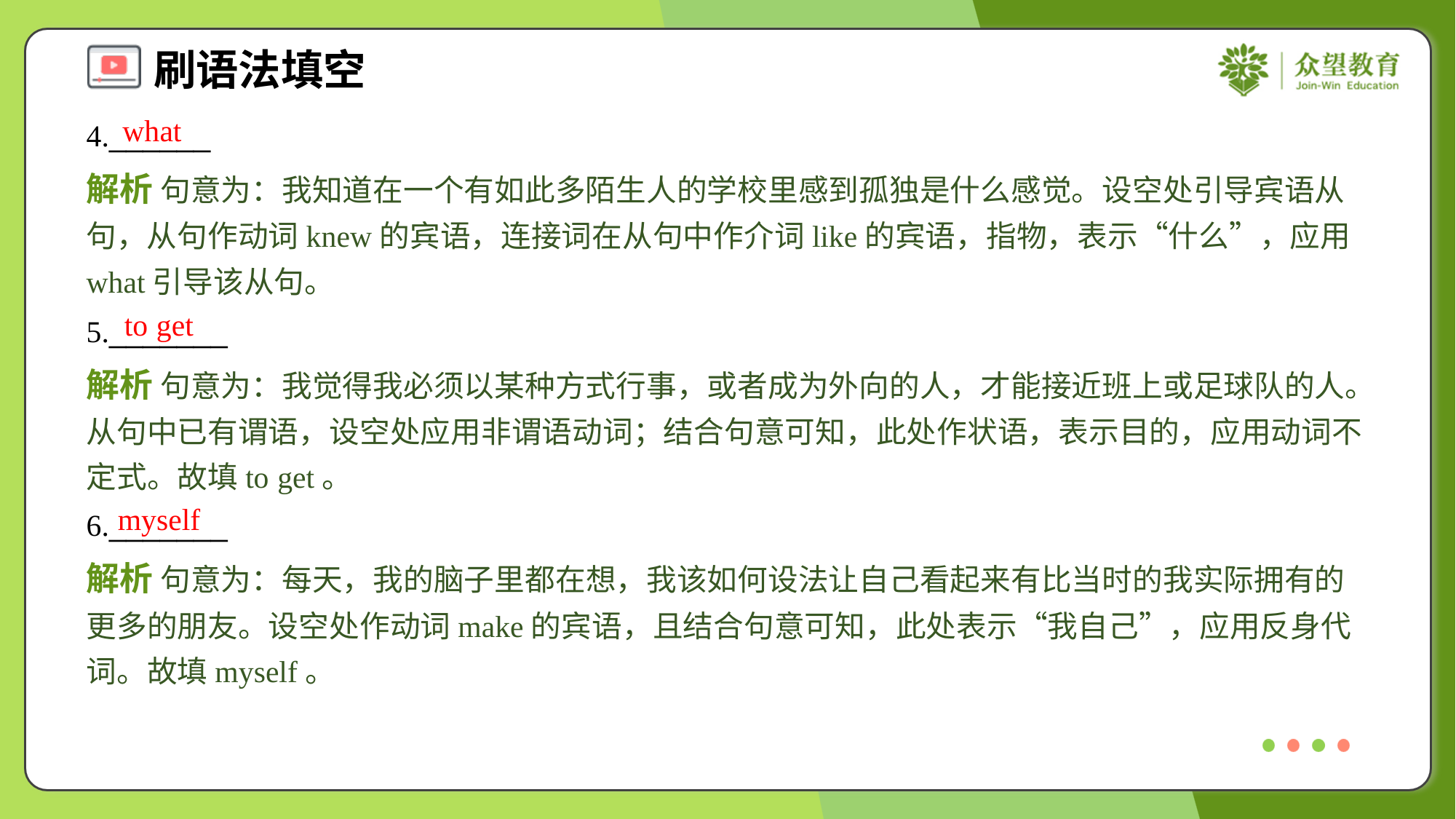

what
4.______
解析 句意为：我知道在一个有如此多陌生人的学校里感到孤独是什么感觉。设空处引导宾语从句，从句作动词knew的宾语，连接词在从句中作介词like的宾语，指物，表示“什么”，应用what引导该从句。
to get
5._______
解析 句意为：我觉得我必须以某种方式行事，或者成为外向的人，才能接近班上或足球队的人。从句中已有谓语，设空处应用非谓语动词；结合句意可知，此处作状语，表示目的，应用动词不定式。故填to get。
myself
6._______
解析 句意为：每天，我的脑子里都在想，我该如何设法让自己看起来有比当时的我实际拥有的更多的朋友。设空处作动词make的宾语，且结合句意可知，此处表示“我自己”，应用反身代词。故填myself。